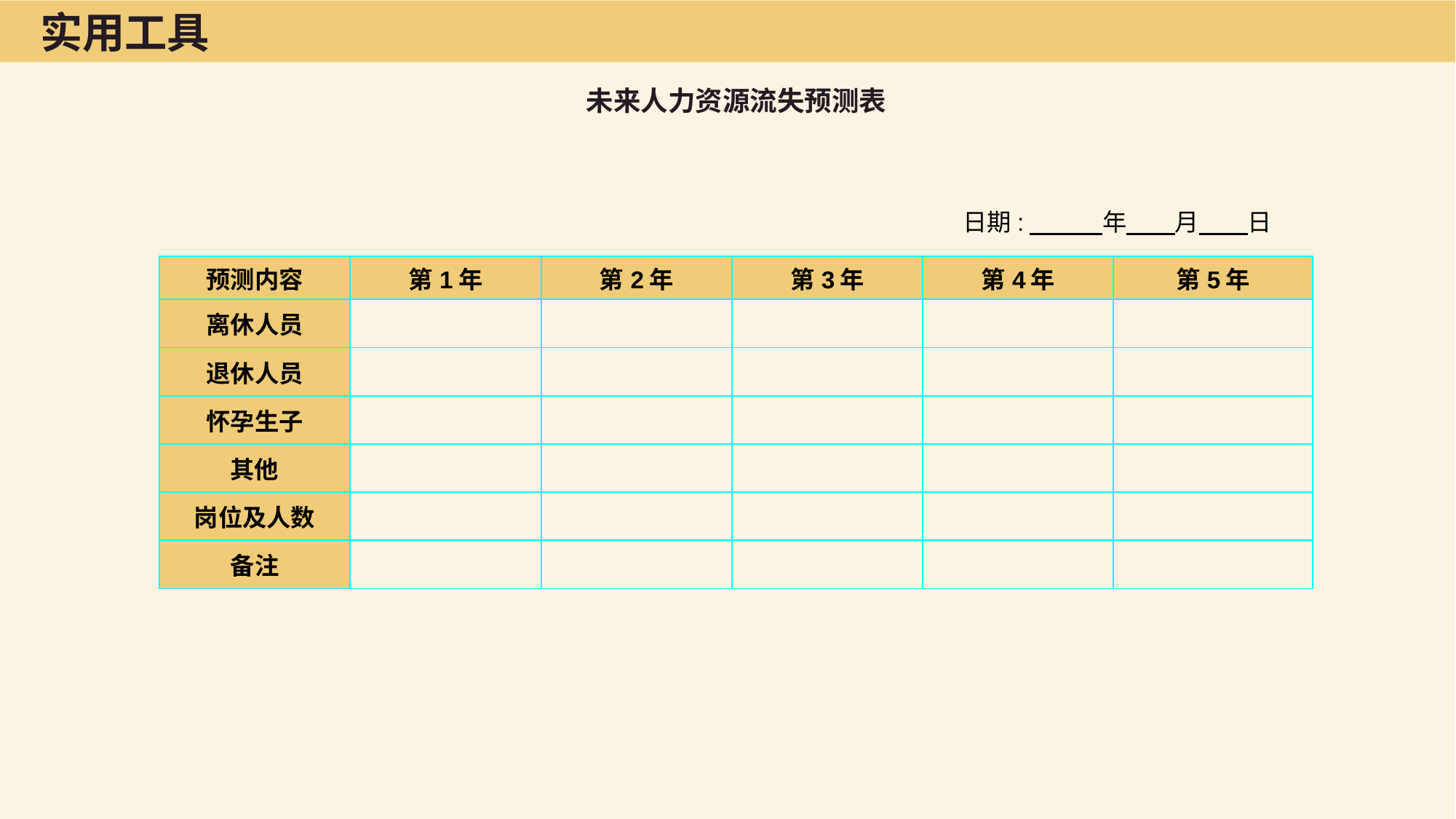

实用工具
未来人力资源流失预测表
日期:　　　年　　月　　日
| 预测内容 | 第1年 | 第2年 | 第3年 | 第4年 | 第5年 |
| --- | --- | --- | --- | --- | --- |
| 离休人员 |  |  |  |  |  |
| 退休人员 |  |  |  |  |  |
| 怀孕生子 |  |  |  |  |  |
| 其他 |  |  |  |  |  |
| 岗位及人数 |  |  |  |  |  |
| 备注 |  |  |  |  |  |